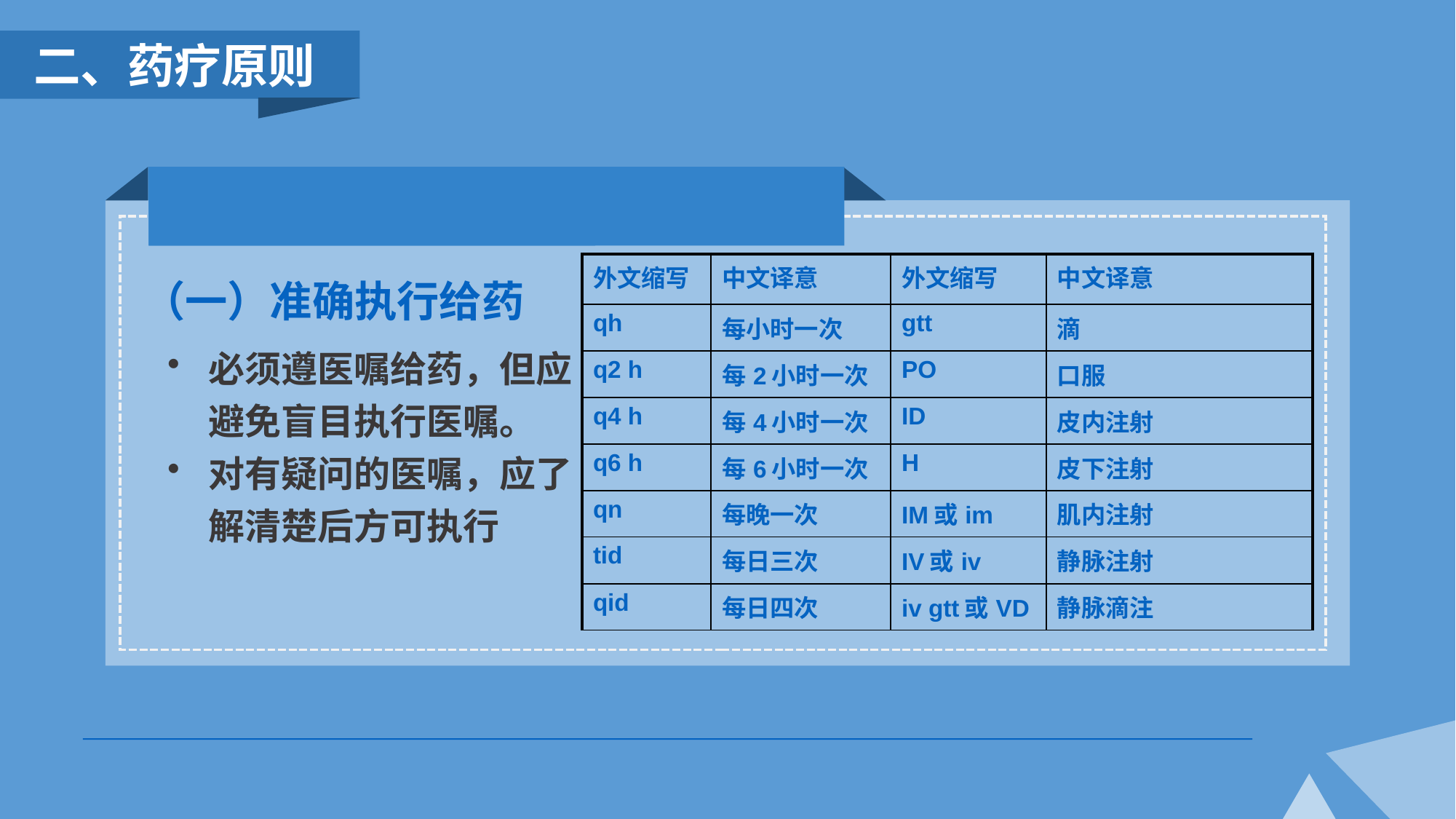

二、药疗原则

| 外文缩写 | 中文译意 | 外文缩写 | 中文译意 |
| --- | --- | --- | --- |
| qh | 每小时一次 | gtt | 滴 |
| q2 h | 每2小时一次 | PO | 口服 |
| q4 h | 每4小时一次 | ID | 皮内注射 |
| q6 h | 每6小时一次 | H | 皮下注射 |
| qn | 每晚一次 | IM或im | 肌内注射 |
| tid | 每日三次 | IV或iv | 静脉注射 |
| qid | 每日四次 | iv gtt或VD | 静脉滴注 |
（一）准确执行给药

必须遵医嘱给药，但应避免盲目执行医嘱。
对有疑问的医嘱，应了解清楚后方可执行